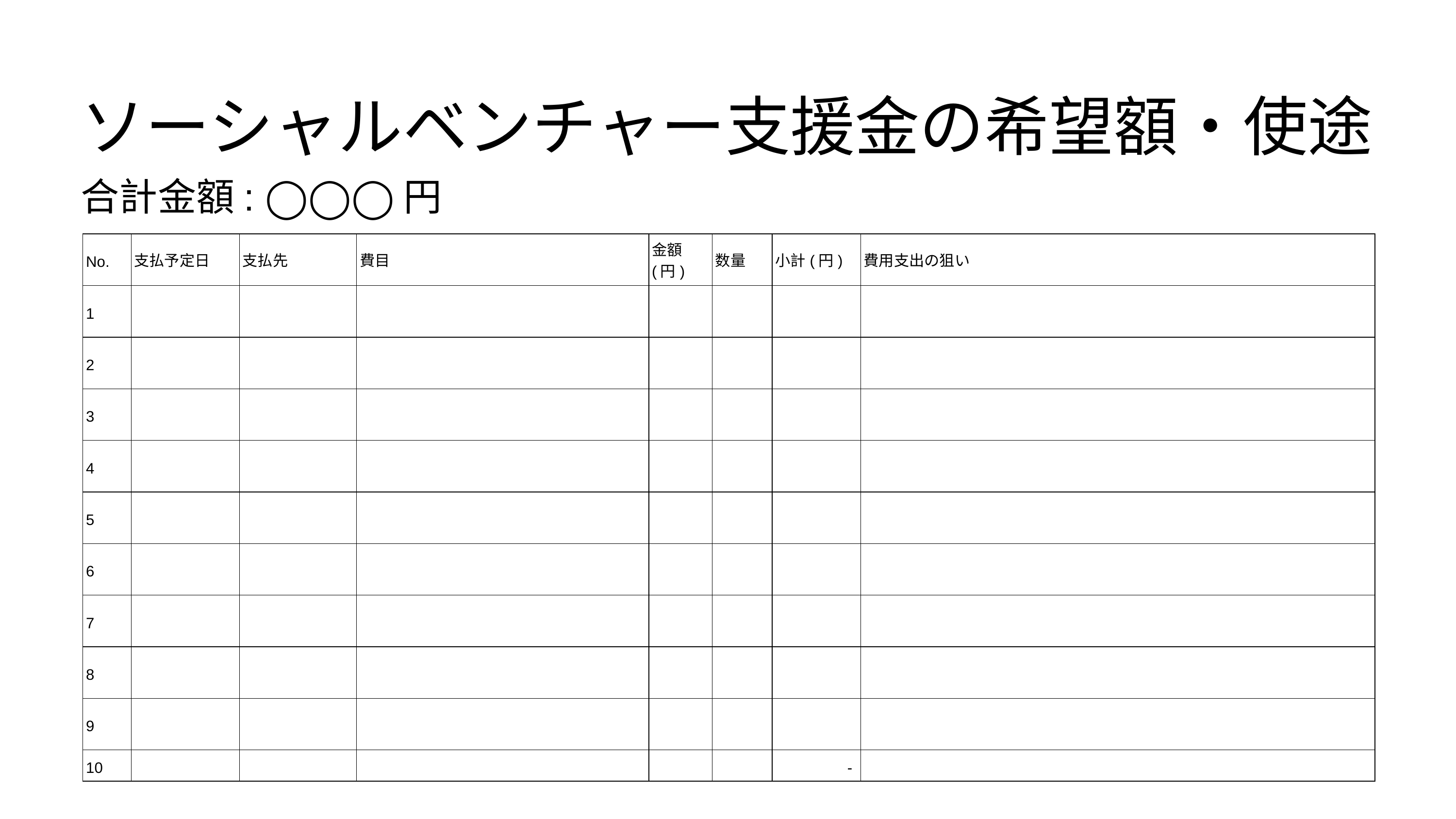

ソーシャルベンチャー支援金の希望額・使途
合計金額: ◯◯◯円

| No. | 支払予定日 | 支払先 | 費目 | 金額(円) | 数量 | 小計(円) | 費用支出の狙い |
| --- | --- | --- | --- | --- | --- | --- | --- |
| 1 |  |  |  |  |  |  |  |
| 2 |  |  |  |  |  |  |  |
| 3 |  |  |  |  |  |  |  |
| 4 |  |  |  |  |  |  |  |
| 5 |  |  |  |  |  |  |  |
| 6 |  |  |  |  |  |  |  |
| 7 |  |  |  |  |  |  |  |
| 8 |  |  |  |  |  |  |  |
| 9 |  |  |  |  |  |  |  |
| 10 |  |  |  |  |  | - |  |